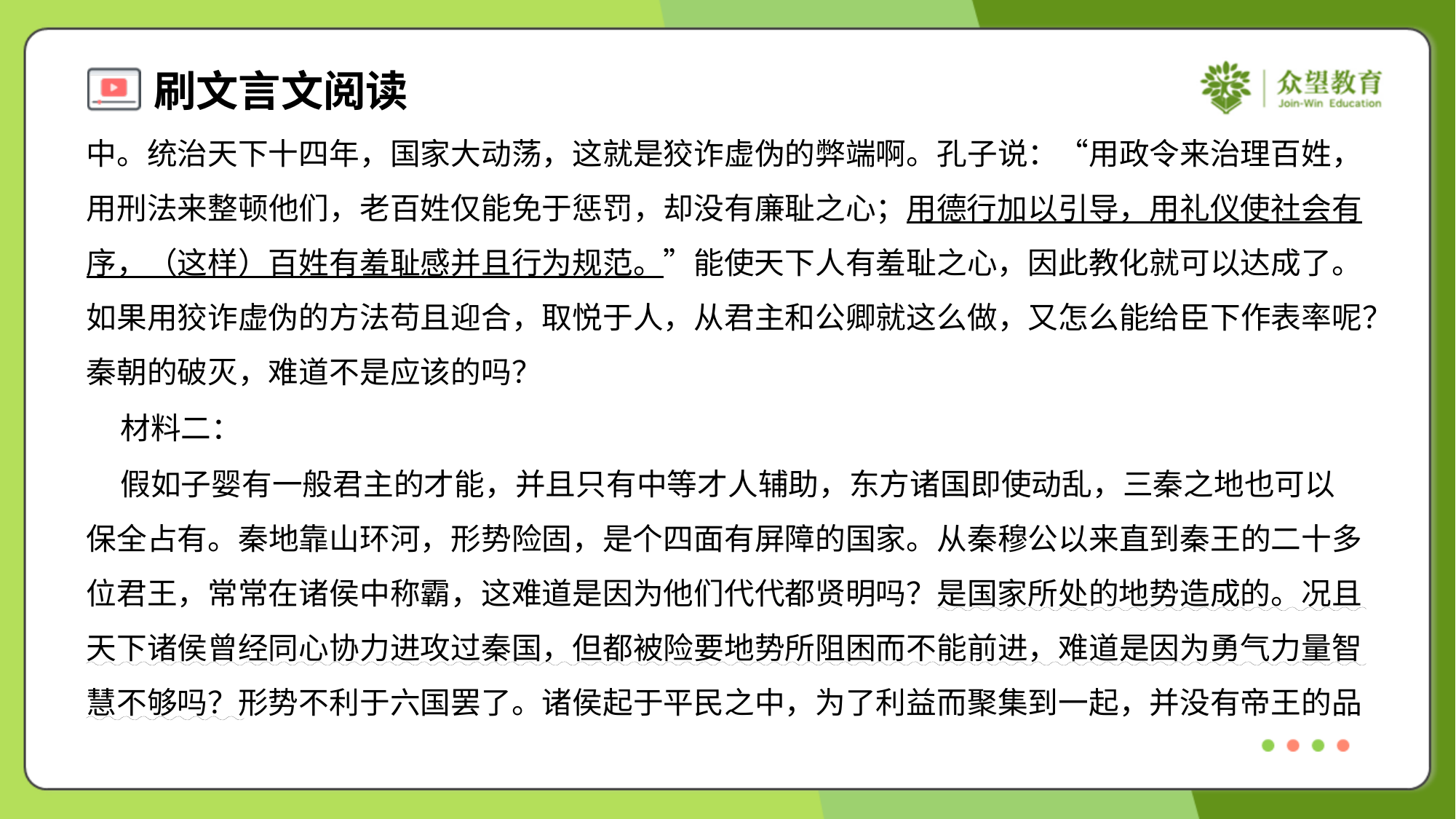

中。统治天下十四年，国家大动荡，这就是狡诈虚伪的弊端啊。孔子说：“用政令来治理百姓，
用刑法来整顿他们，老百姓仅能免于惩罚，却没有廉耻之心；用德行加以引导，用礼仪使社会有
序，（这样）百姓有羞耻感并且行为规范。”能使天下人有羞耻之心，因此教化就可以达成了。
如果用狡诈虚伪的方法苟且迎合，取悦于人，从君主和公卿就这么做，又怎么能给臣下作表率呢？
秦朝的破灭，难道不是应该的吗？
    材料二：
    假如子婴有一般君主的才能，并且只有中等才人辅助，东方诸国即使动乱，三秦之地也可以
保全占有。秦地靠山环河，形势险固，是个四面有屏障的国家。从秦穆公以来直到秦王的二十多
位君王，常常在诸侯中称霸，这难道是因为他们代代都贤明吗？是国家所处的地势造成的。况且
天下诸侯曾经同心协力进攻过秦国，但都被险要地势所阻困而不能前进，难道是因为勇气力量智
慧不够吗？形势不利于六国罢了。诸侯起于平民之中，为了利益而聚集到一起，并没有帝王的品